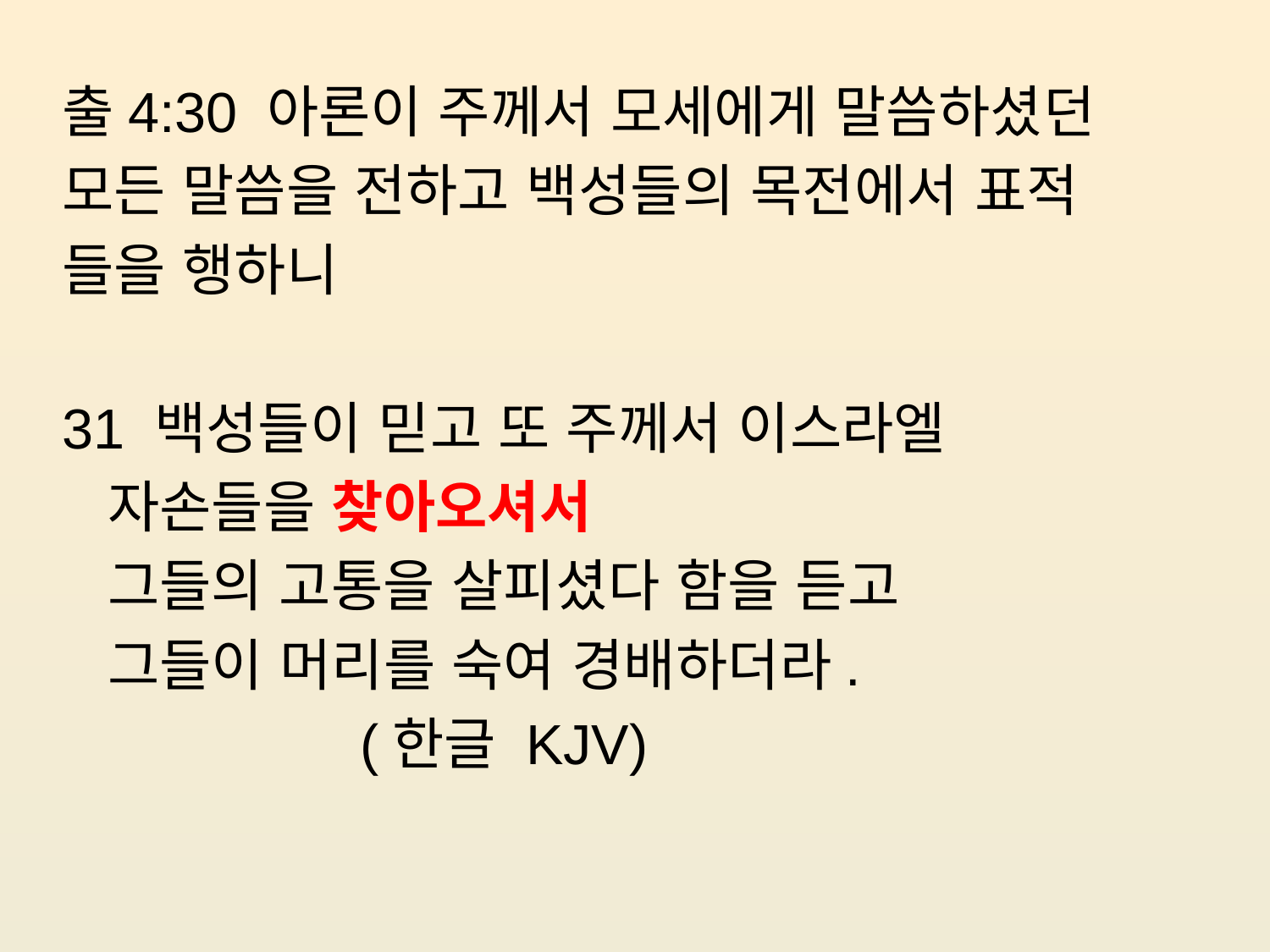

#
출4:30 아론이 주께서 모세에게 말씀하셨던
모든 말씀을 전하고 백성들의 목전에서 표적
들을 행하니

31 백성들이 믿고 또 주께서 이스라엘
  자손들을 찾아오셔서
  그들의 고통을 살피셨다 함을 듣고
  그들이 머리를 숙여 경배하더라.
                   (한글 KJV)